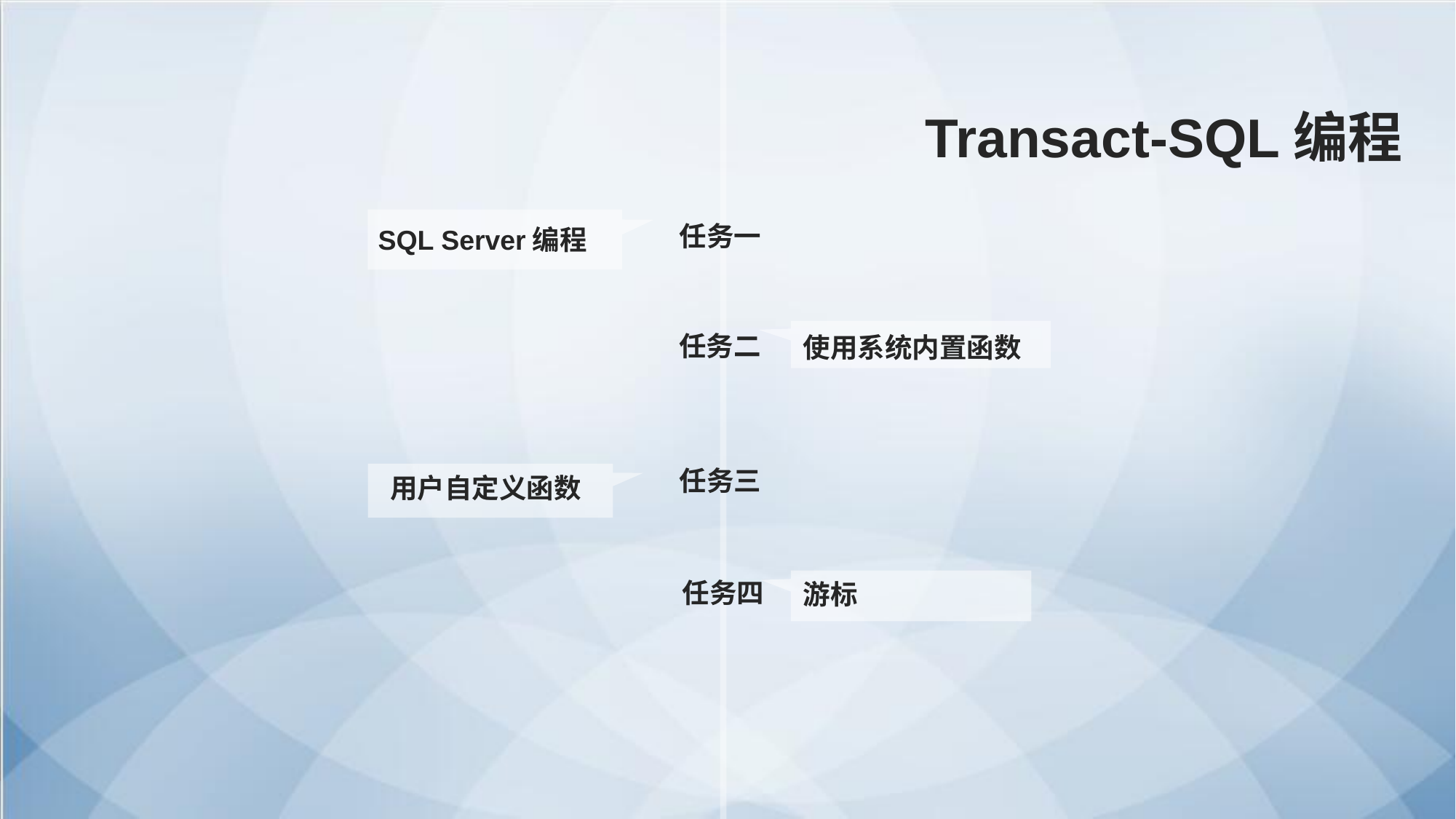

Transact-SQL编程

SQL Server编程
任务一

使用系统内置函数
任务二
任务三

用户自定义函数
任务四

游标